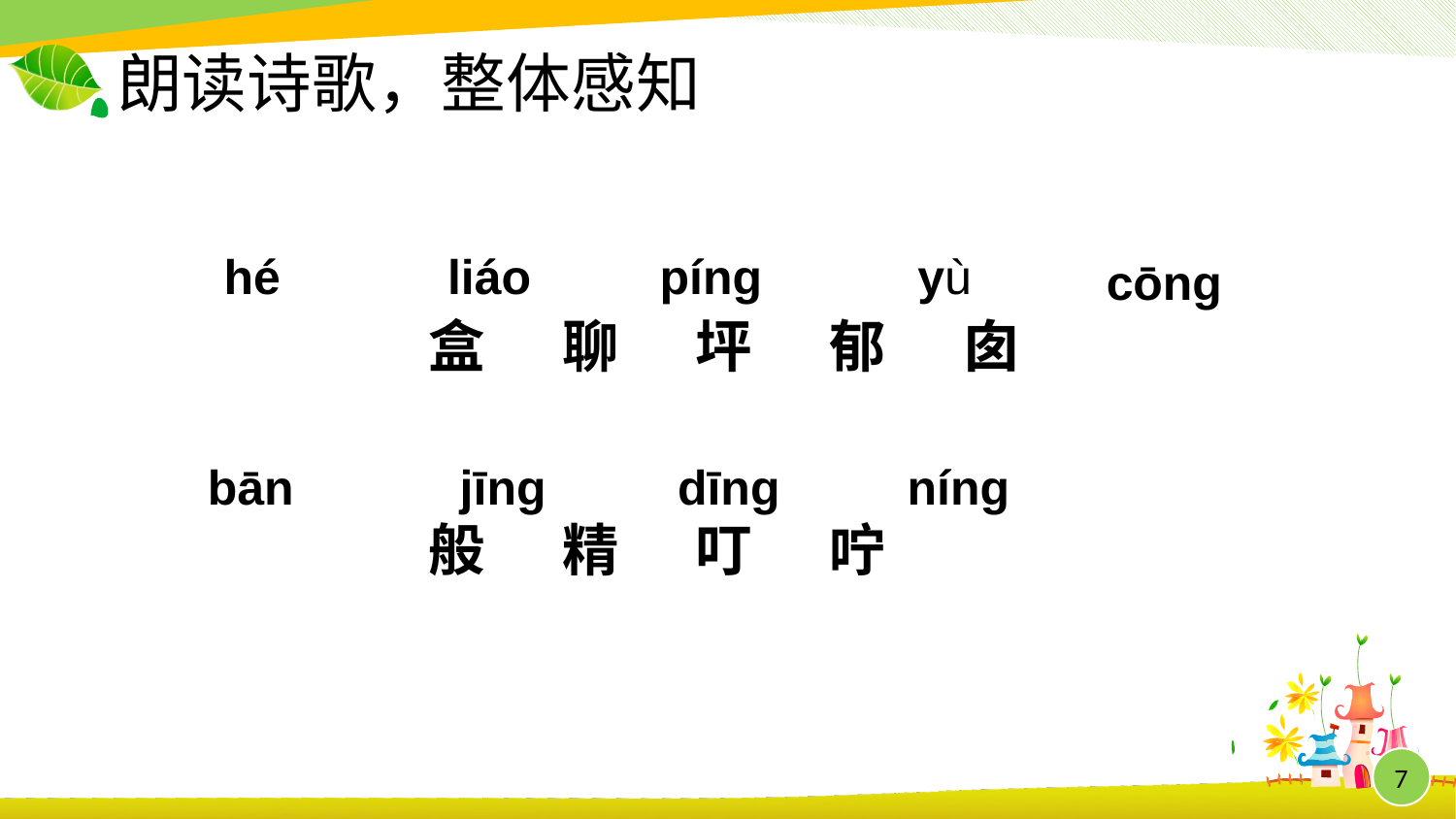

# 朗读诗歌，整体感知
hé
liáo
píng
yù
cōng
盒      聊      坪      郁      囱

般      精      叮      咛
bān
jīng
dīng
níng